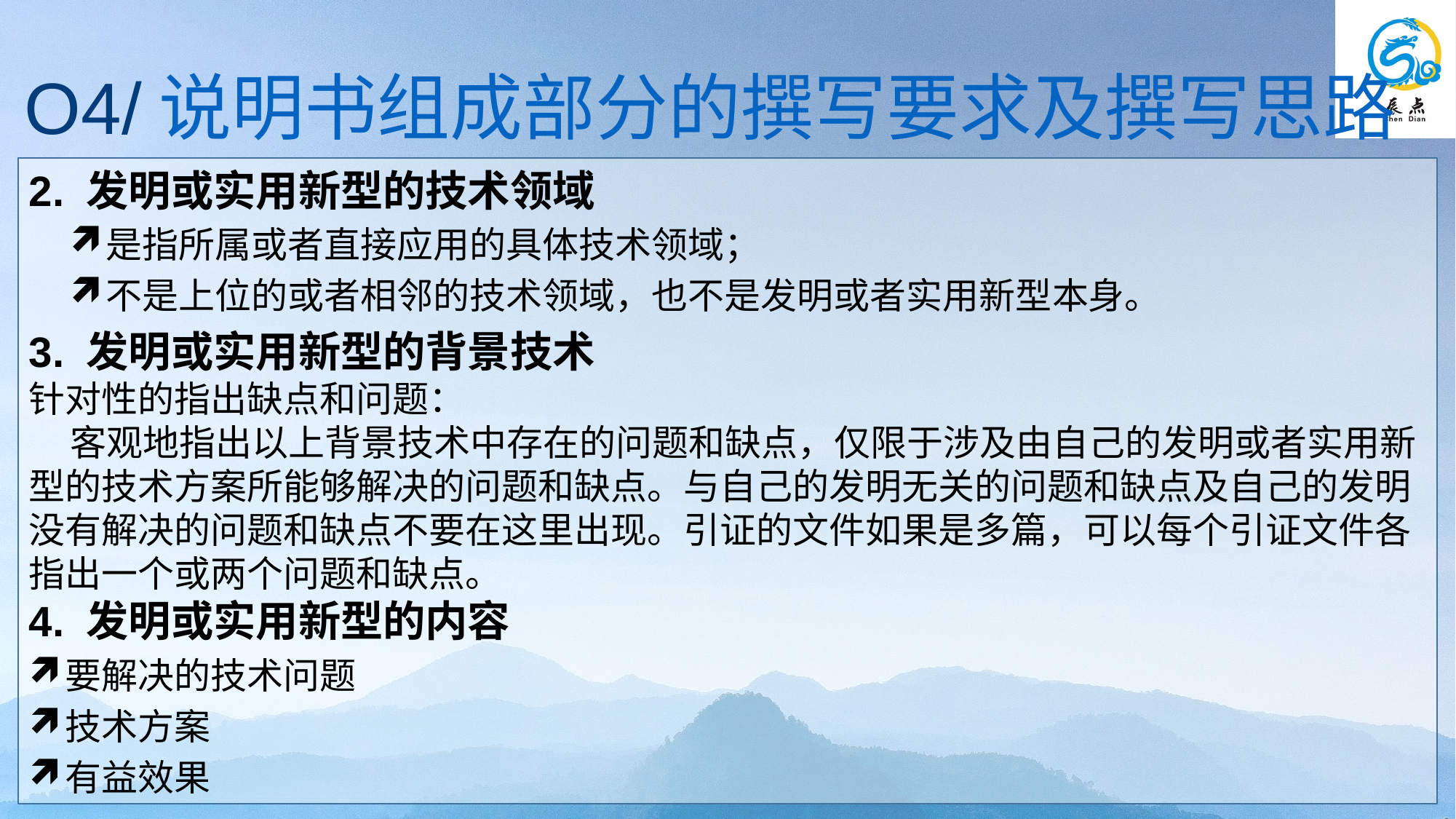

O4/说明书组成部分的撰写要求及撰写思路
2. 发明或实用新型的技术领域
是指所属或者直接应用的具体技术领域；
不是上位的或者相邻的技术领域，也不是发明或者实用新型本身。
3. 发明或实用新型的背景技术
针对性的指出缺点和问题：
    客观地指出以上背景技术中存在的问题和缺点，仅限于涉及由自己的发明或者实用新型的技术方案所能够解决的问题和缺点。与自己的发明无关的问题和缺点及自己的发明没有解决的问题和缺点不要在这里出现。引证的文件如果是多篇，可以每个引证文件各指出一个或两个问题和缺点。
4. 发明或实用新型的内容
要解决的技术问题
技术方案
有益效果
23